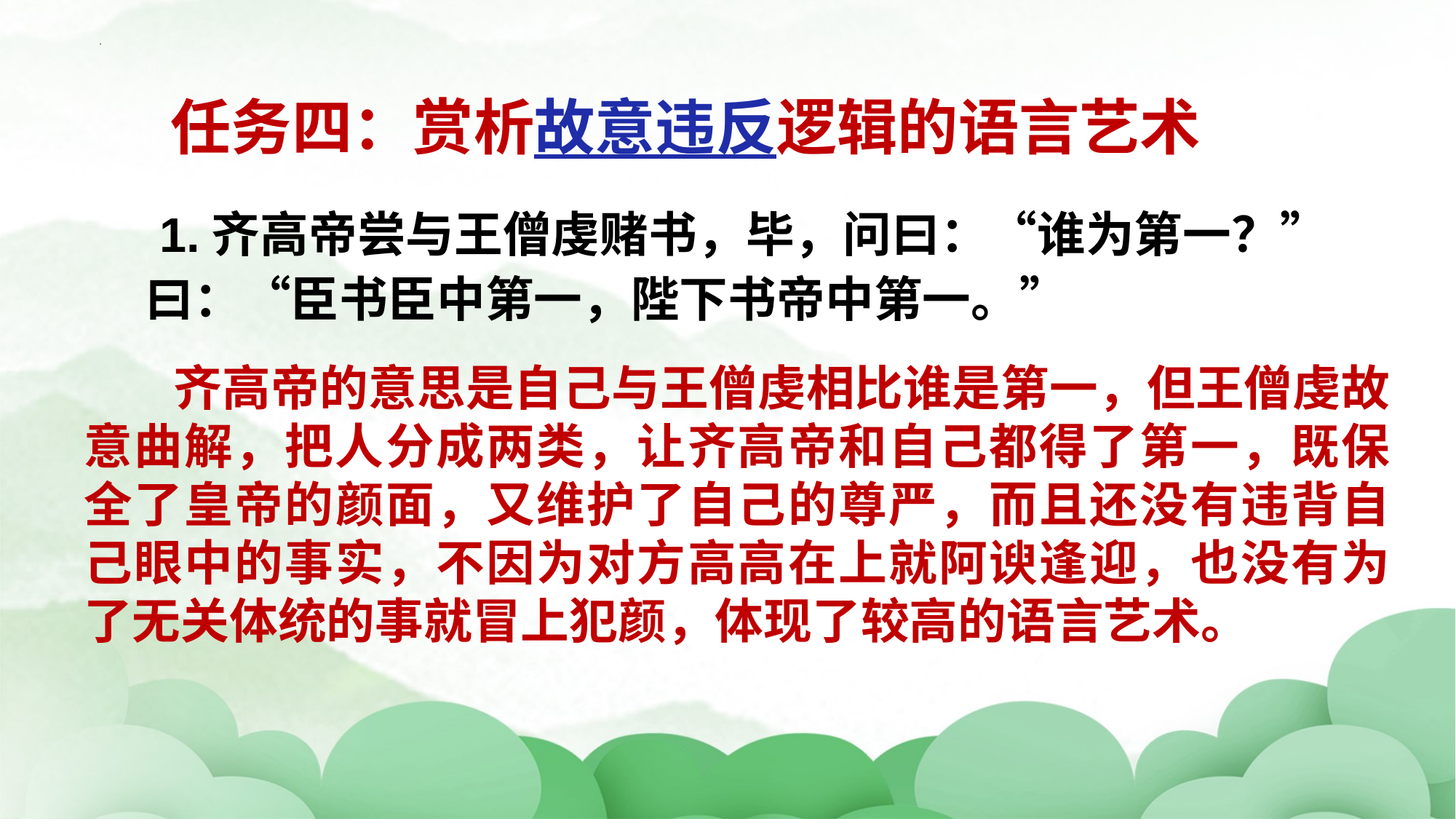

# 任务四：赏析故意违反逻辑的语言艺术
1.齐高帝尝与王僧虔赌书，毕，问曰：“谁为第一？”
曰：“臣书臣中第一，陛下书帝中第一。”
       齐高帝的意思是自己与王僧虔相比谁是第一，但王僧虔故意曲解，把人分成两类，让齐高帝和自己都得了第一，既保全了皇帝的颜面，又维护了自己的尊严，而且还没有违背自己眼中的事实，不因为对方高高在上就阿谀逢迎，也没有为了无关体统的事就冒上犯颜，体现了较高的语言艺术。